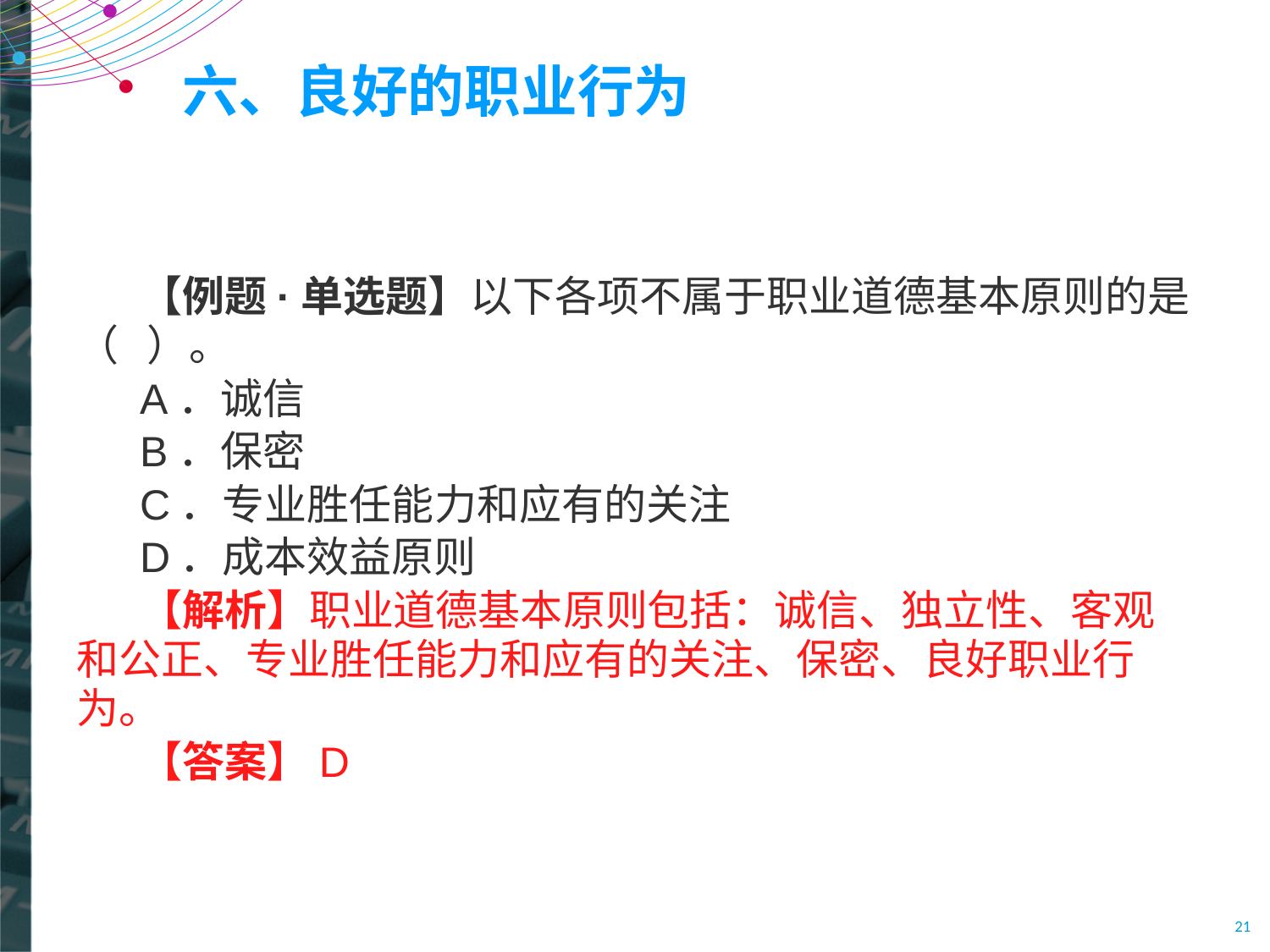

# 六、良好的职业行为

【例题·单选题】以下各项不属于职业道德基本原则的是（   ）。
A．诚信
B．保密
C．专业胜任能力和应有的关注
D．成本效益原则
【解析】职业道德基本原则包括：诚信、独立性、客观和公正、专业胜任能力和应有的关注、保密、良好职业行为。
【答案】D